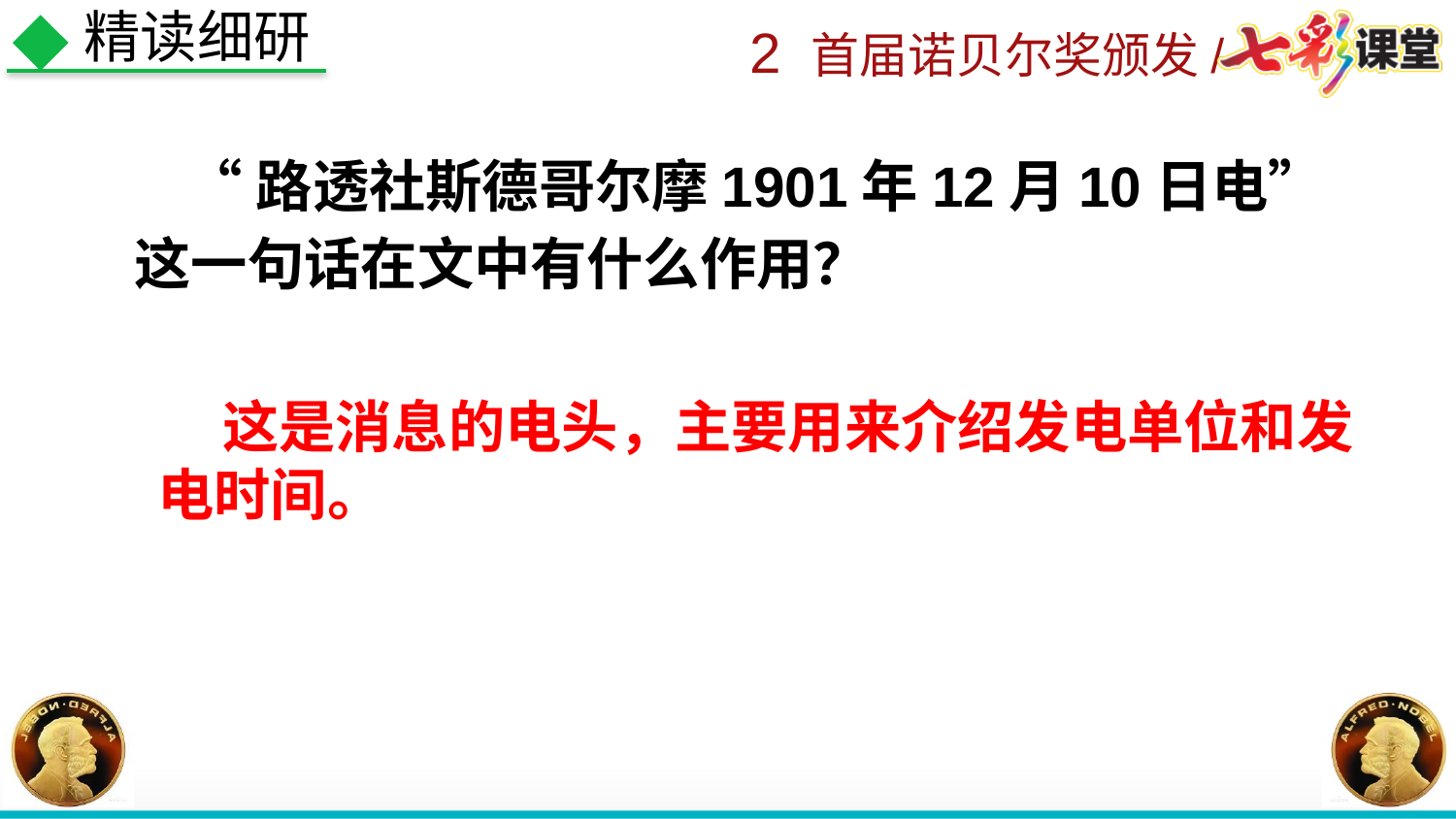

精读细研

    “路透社斯德哥尔摩1901年12月10日电”这一句话在文中有什么作用？
    这是消息的电头，主要用来介绍发电单位和发电时间。